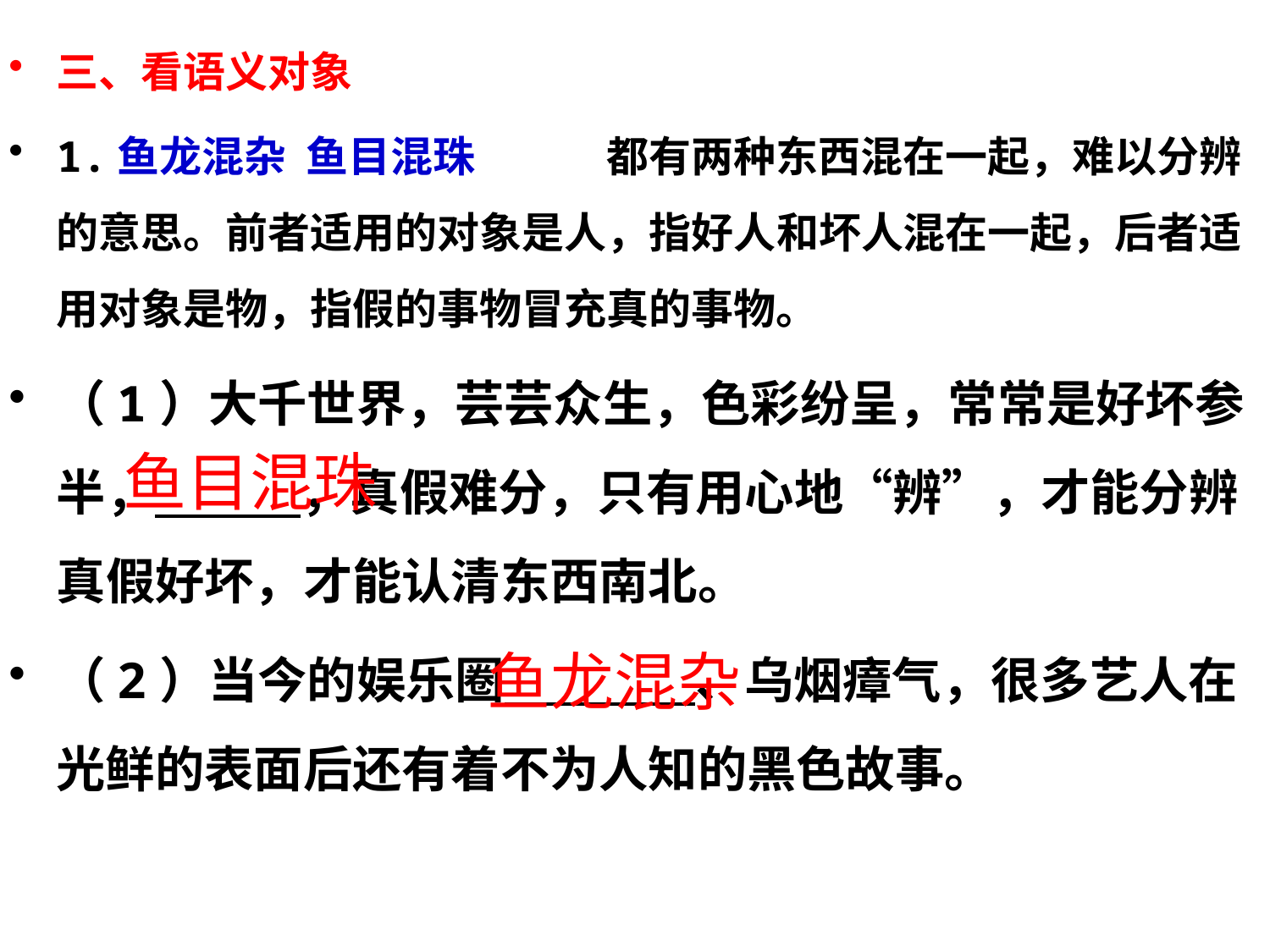

三、看语义对象
1.鱼龙混杂  鱼目混珠	　都有两种东西混在一起，难以分辨的意思。前者适用的对象是人，指好人和坏人混在一起，后者适用对象是物，指假的事物冒充真的事物。
（1）大千世界，芸芸众生，色彩纷呈，常常是好坏参半，             ，真假难分，只有用心地“辨”，才能分辨真假好坏，才能认清东西南北。
（2）当今的娱乐圈                 、乌烟瘴气，很多艺人在光鲜的表面后还有着不为人知的黑色故事。

 鱼目混珠
鱼龙混杂